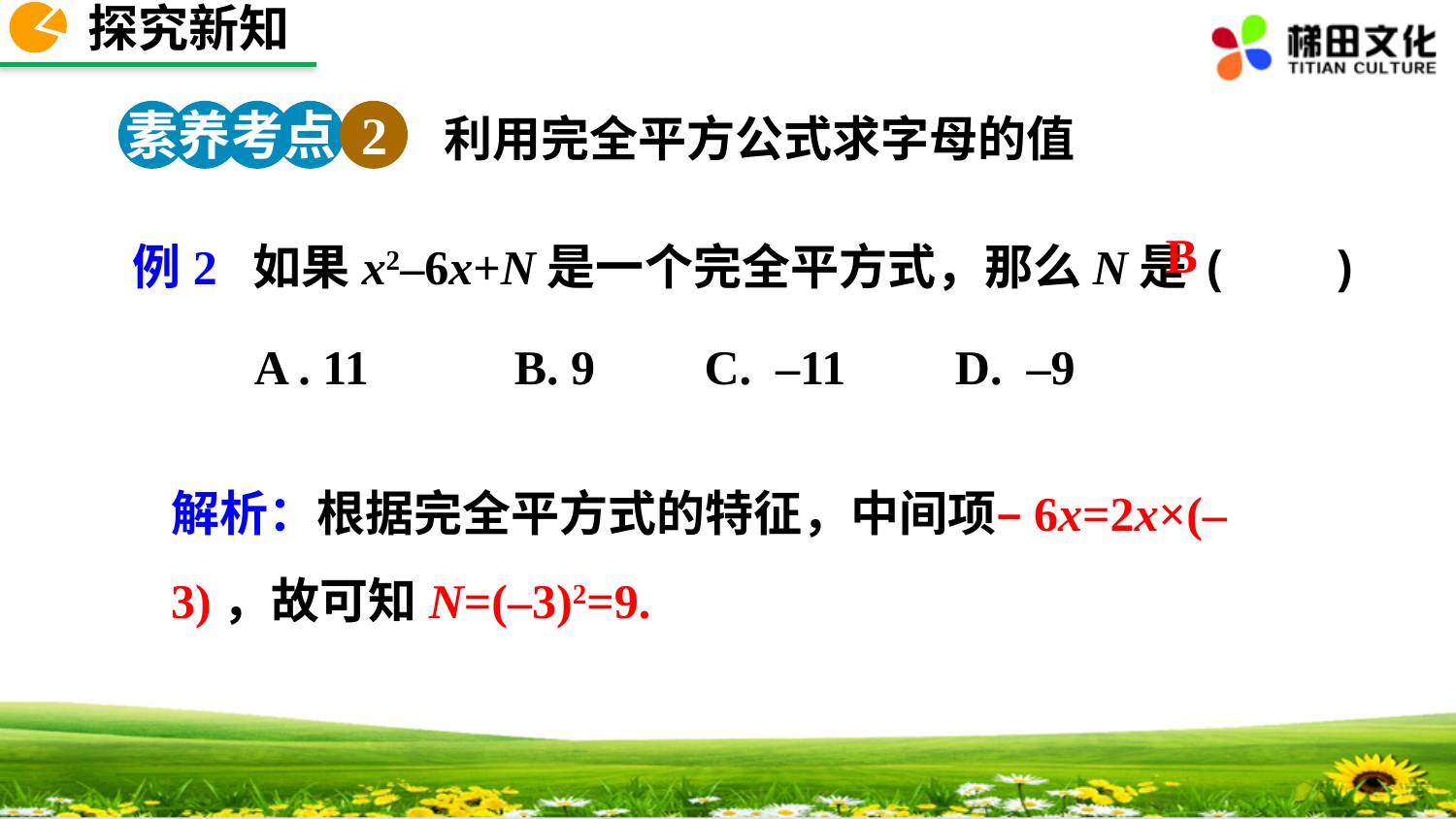

探究新知

素养考点 2

利用完全平方公式求字母的值
例2  如果x2–6x+N是一个完全平方式，那么N是(       )
          A . 11            B. 9         C.  –11         D.  –9
B
解析：根据完全平方式的特征，中间项–6x=2x×(–3)，故可知N=(–3)2=9.